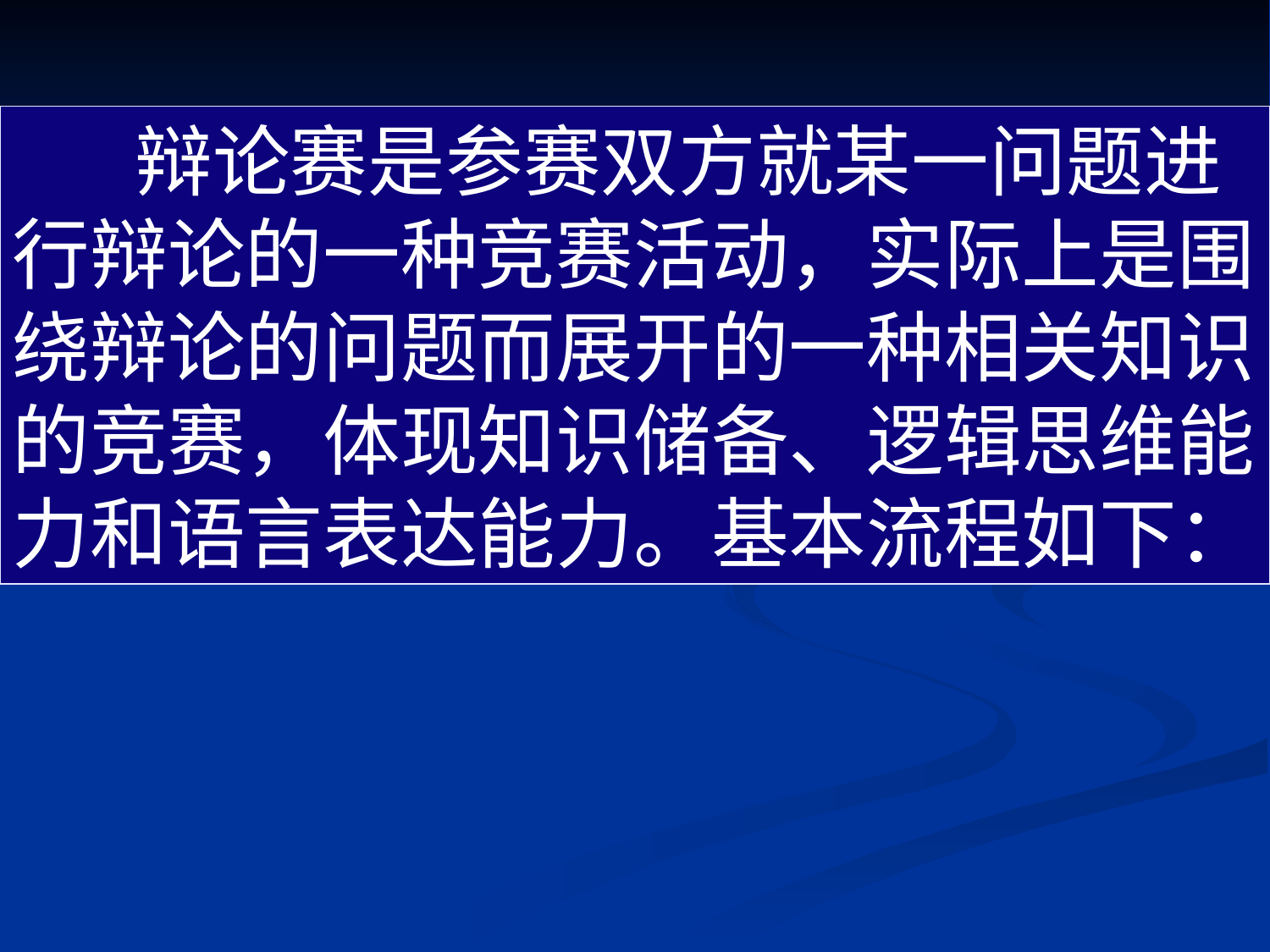

辩论赛是参赛双方就某一问题进行辩论的一种竞赛活动，实际上是围绕辩论的问题而展开的一种相关知识的竞赛，体现知识储备、逻辑思维能力和语言表达能力。基本流程如下：